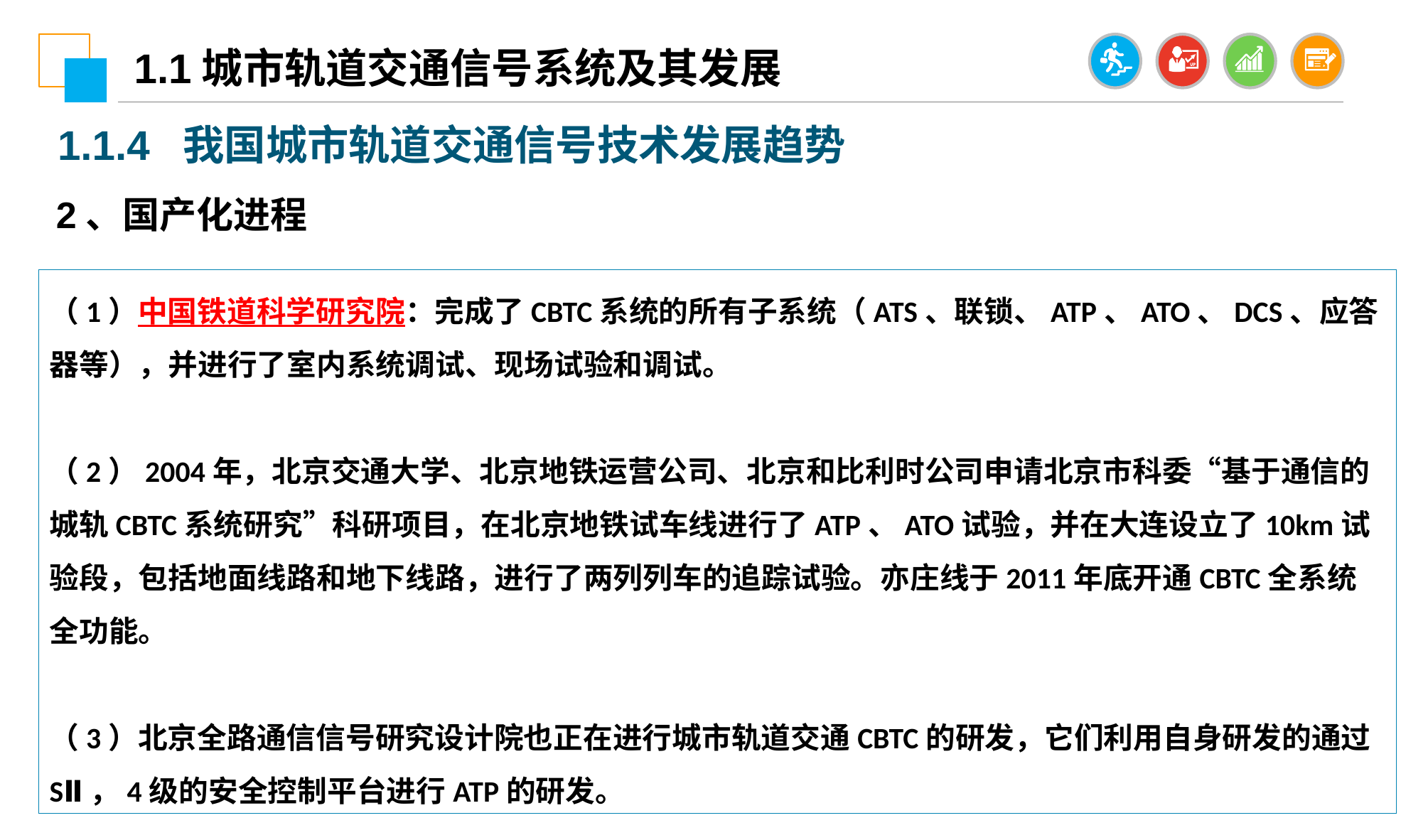

1.1城市轨道交通信号系统及其发展
1.1.4  我国城市轨道交通信号技术发展趋势
2、国产化进程
（1）中国铁道科学研究院：完成了CBTC系统的所有子系统（ATS、联锁、ATP、ATO、DCS、应答器等），并进行了室内系统调试、现场试验和调试。

（2）2004年，北京交通大学、北京地铁运营公司、北京和比利时公司申请北京市科委“基于通信的城轨CBTC系统研究”科研项目，在北京地铁试车线进行了ATP、ATO试验，并在大连设立了10km试验段，包括地面线路和地下线路，进行了两列列车的追踪试验。亦庄线于2011年底开通CBTC全系统全功能。

（3）北京全路通信信号研究设计院也正在进行城市轨道交通CBTC的研发，它们利用自身研发的通过SⅡ，4级的安全控制平台进行ATP的研发。